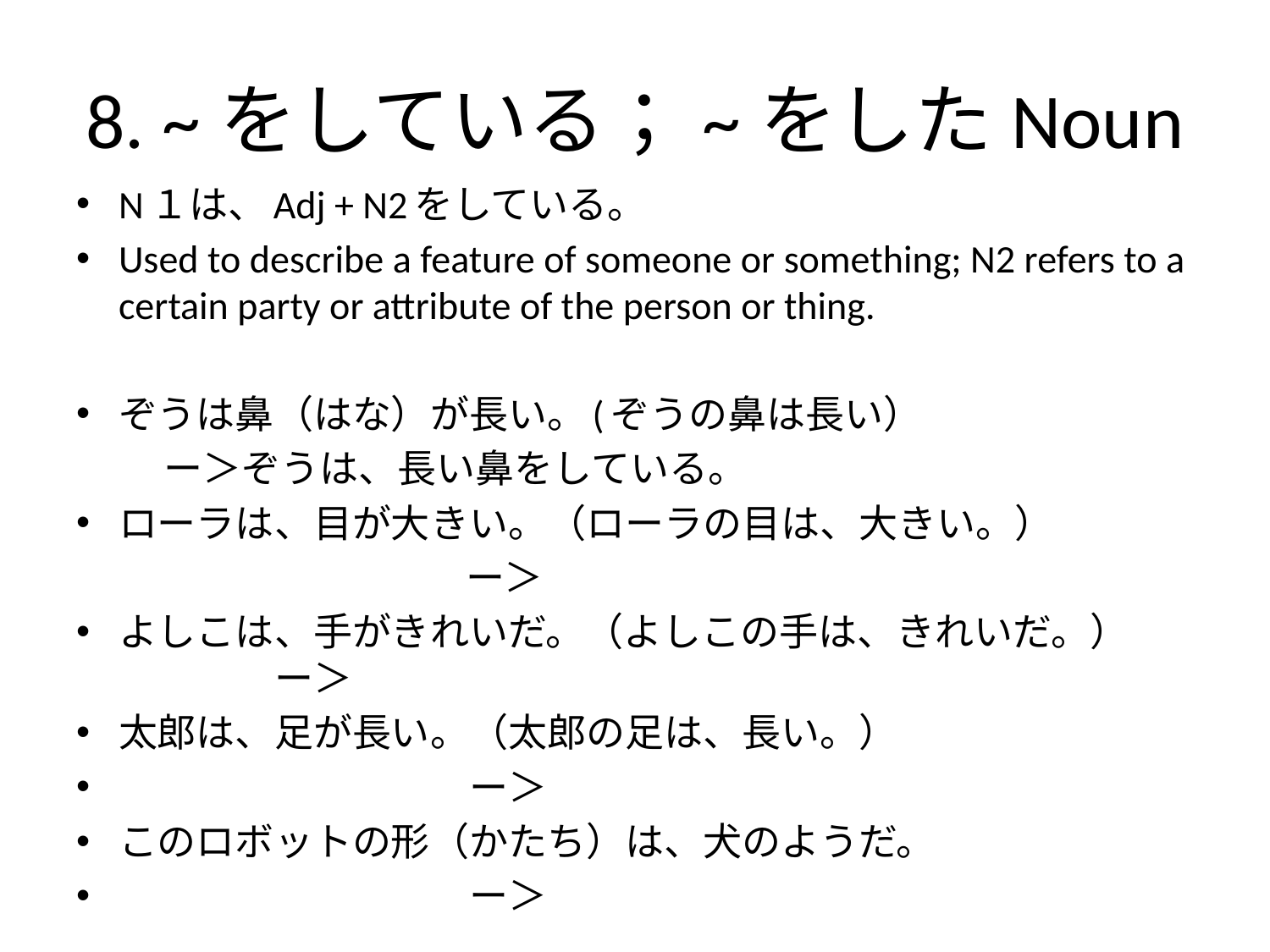

# 8. ~をしている；~をしたNoun
N１は、Adj + N2をしている。
Used to describe a feature of someone or something; N2 refers to a certain party or attribute of the person or thing.

ぞうは鼻（はな）が長い。(ぞうの鼻は長い）
					ー＞ぞうは、長い鼻をしている。
ローラは、目が大きい。（ローラの目は、大きい。）
　　　　　　　　　　ー＞
よしこは、手がきれいだ。（よしこの手は、きれいだ。）　　　　　　ー＞
太郎は、足が長い。（太郎の足は、長い。）
　　　　　　　　　ー＞
このロボットの形（かたち）は、犬のようだ。
　　　　　　　　　ー＞